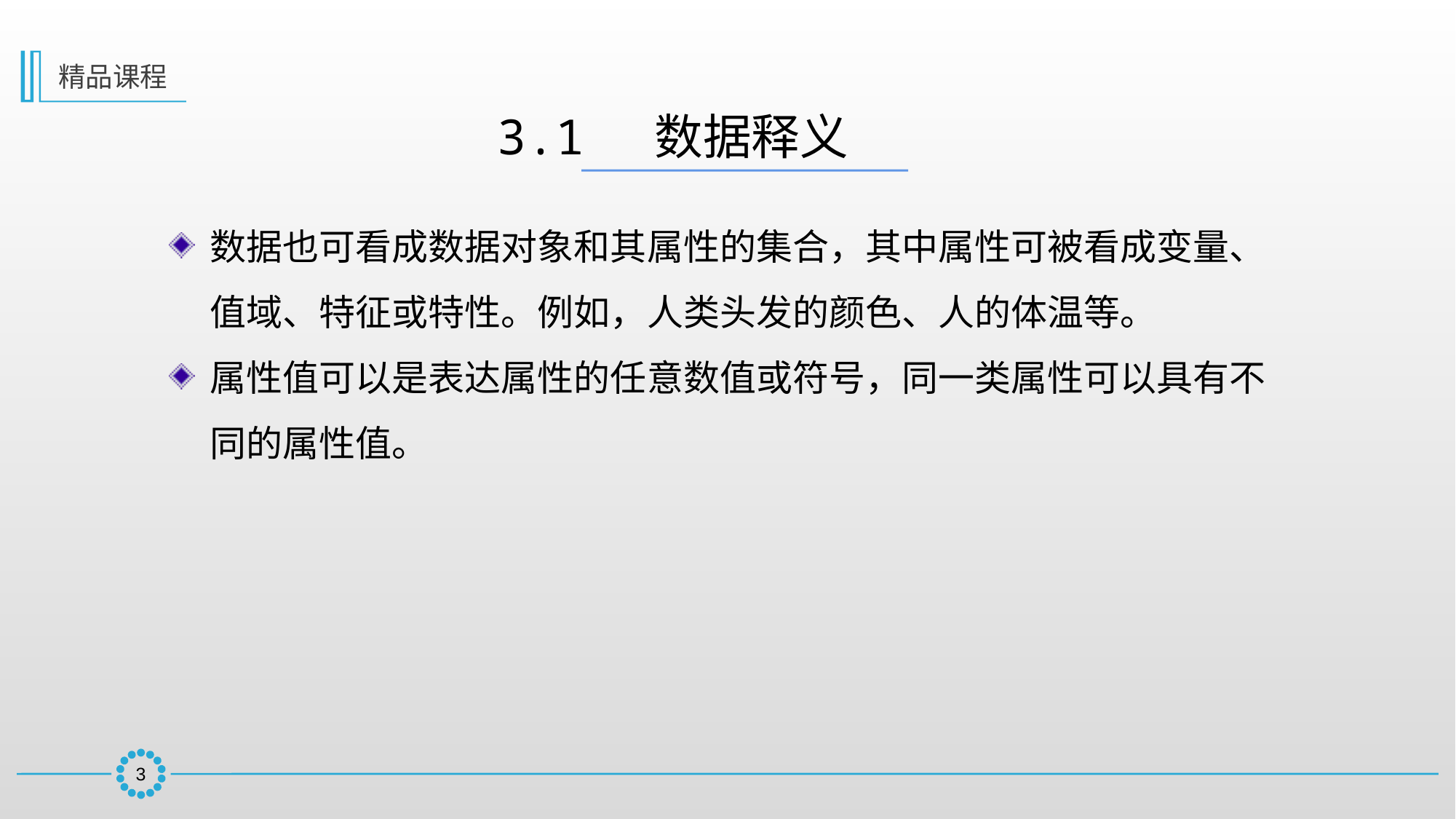

精品课程
3.1  数据释义

数据也可看成数据对象和其属性的集合，其中属性可被看成变量、值域、特征或特性。例如，人类头发的颜色、人的体温等。
属性值可以是表达属性的任意数值或符号，同一类属性可以具有不同的属性值。

3